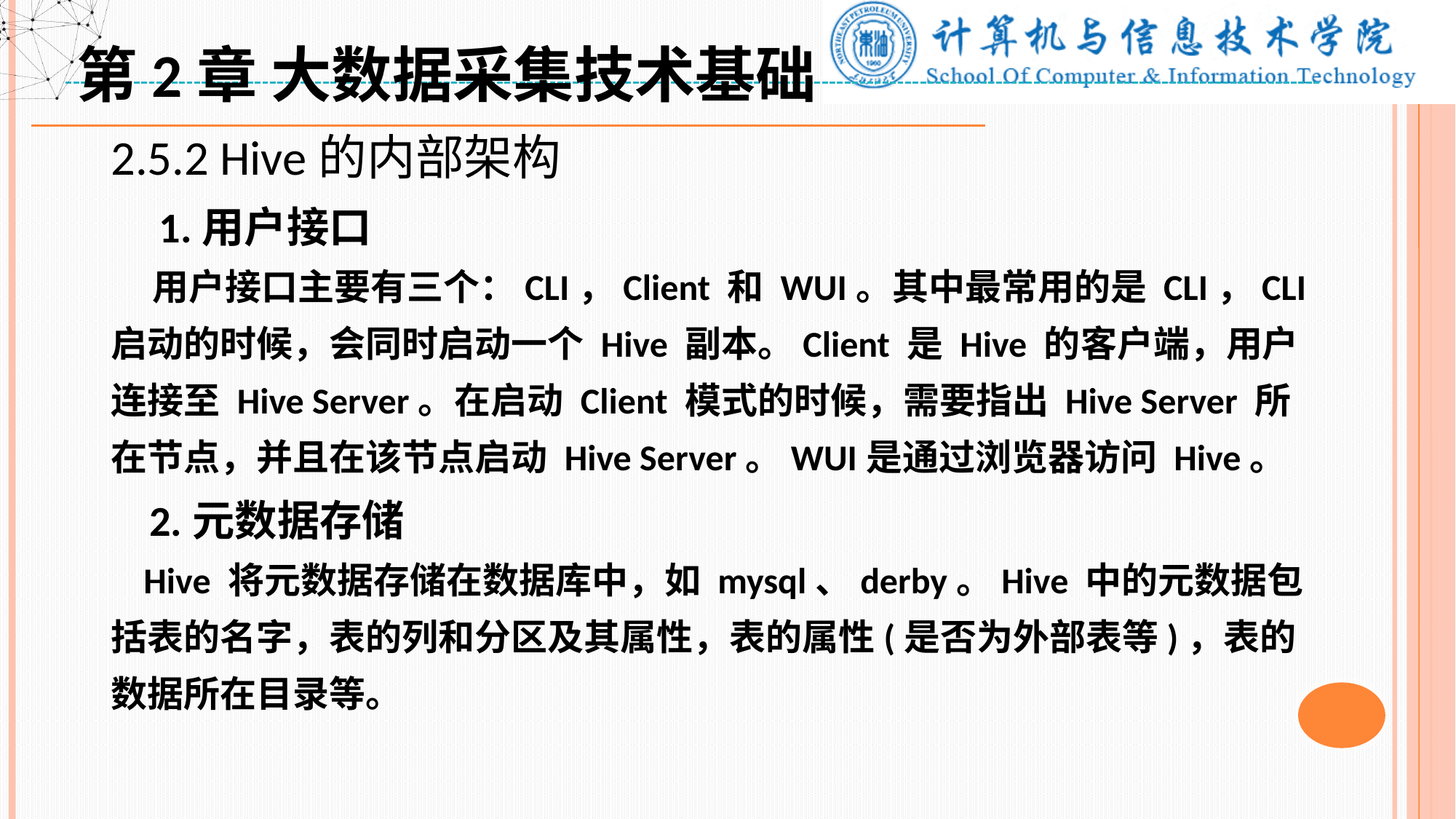

第2章 大数据采集技术基础
2.5.2 Hive的内部架构
     1.用户接口
    用户接口主要有三个：CLI，Client 和 WUI。其中最常用的是 CLI，CLI 启动的时候，会同时启动一个 Hive 副本。Client 是 Hive 的客户端，用户连接至 Hive Server。在启动 Client 模式的时候，需要指出 Hive Server 所在节点，并且在该节点启动 Hive Server。WUI是通过浏览器访问 Hive。
    2.元数据存储
    Hive 将元数据存储在数据库中，如 mysql、derby。Hive 中的元数据包括表的名字，表的列和分区及其属性，表的属性(是否为外部表等)，表的数据所在目录等。